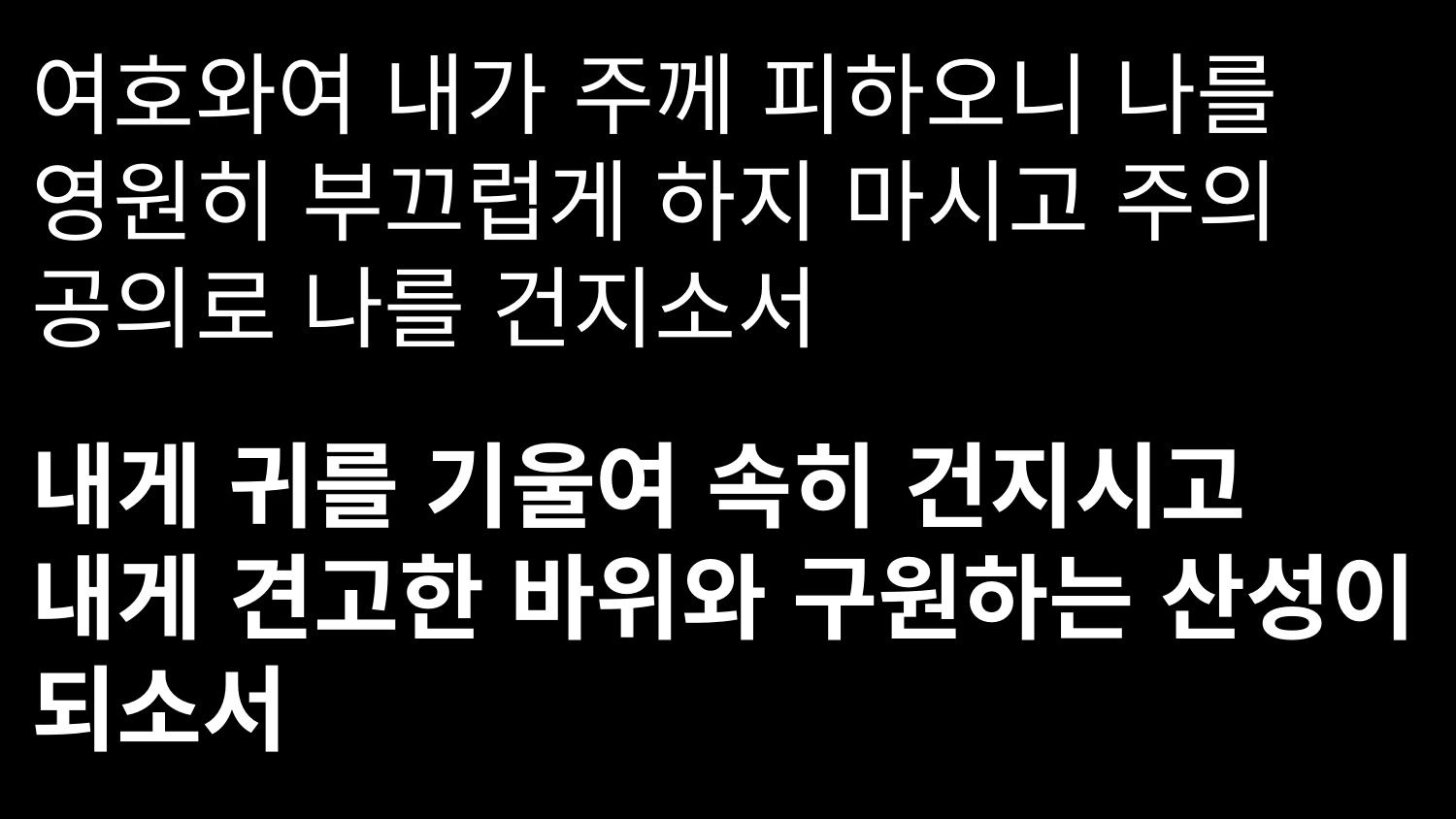

여호와여 내가 주께 피하오니 나를 영원히 부끄럽게 하지 마시고 주의 공의로 나를 건지소서
내게 귀를 기울여 속히 건지시고 내게 견고한 바위와 구원하는 산성이 되소서